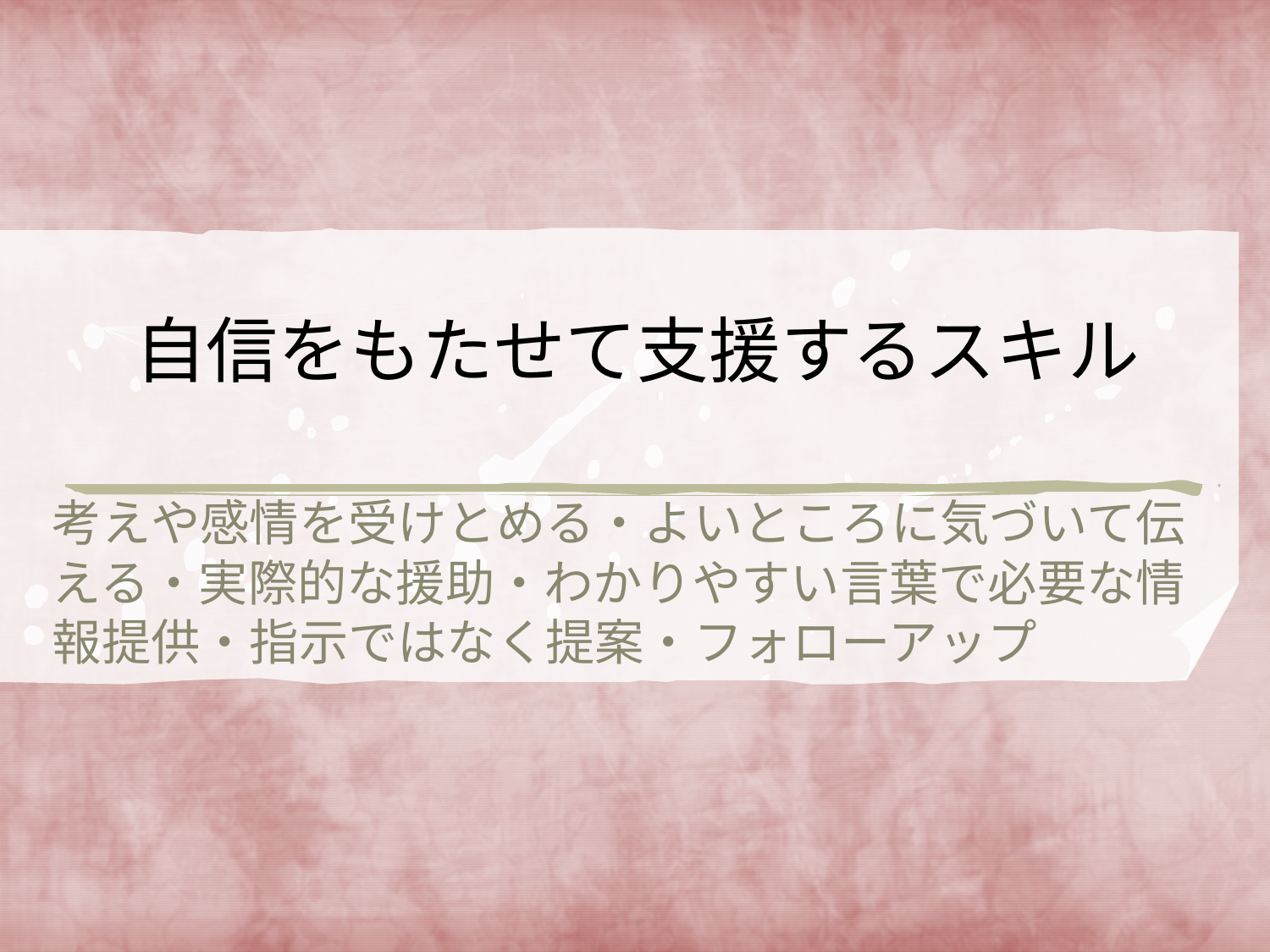

# 自信をもたせて支援するスキル
考えや感情を受けとめる・よいところに気づいて伝える・実際的な援助・わかりやすい言葉で必要な情報提供・指示ではなく提案・フォローアップ